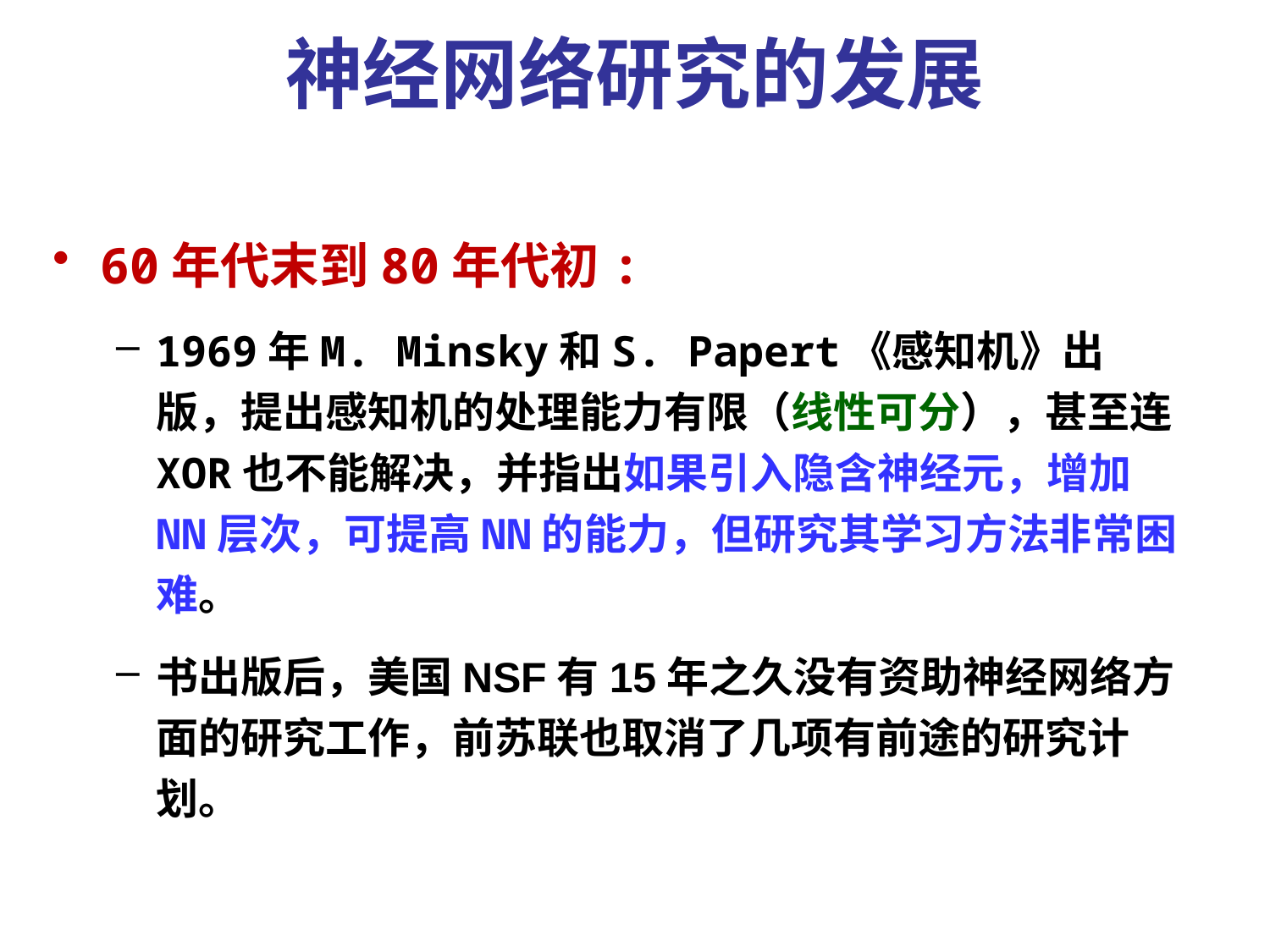

# 神经网络研究的发展
60年代末到80年代初:
1969年M. Minsky和S. Papert《感知机》出版，提出感知机的处理能力有限（线性可分），甚至连XOR也不能解决，并指出如果引入隐含神经元，增加NN层次，可提高NN的能力，但研究其学习方法非常困难。
书出版后，美国NSF有15年之久没有资助神经网络方面的研究工作，前苏联也取消了几项有前途的研究计划。